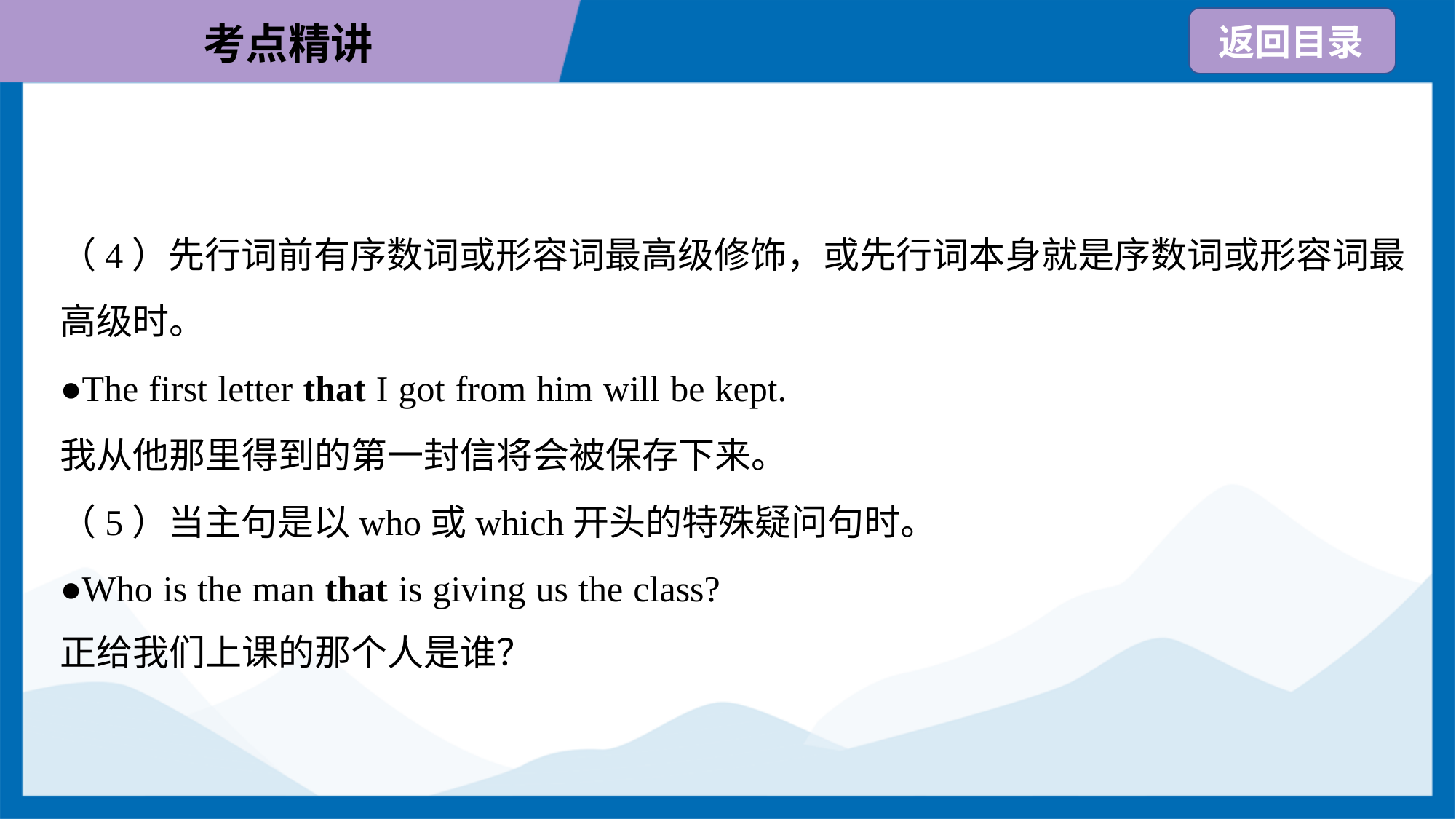

（4）先行词前有序数词或形容词最高级修饰，或先行词本身就是序数词或形容词最
高级时。
●The first letter that I got from him will be kept.
我从他那里得到的第一封信将会被保存下来。
（5）当主句是以who或which开头的特殊疑问句时。
●Who is the man that is giving us the class?
正给我们上课的那个人是谁？